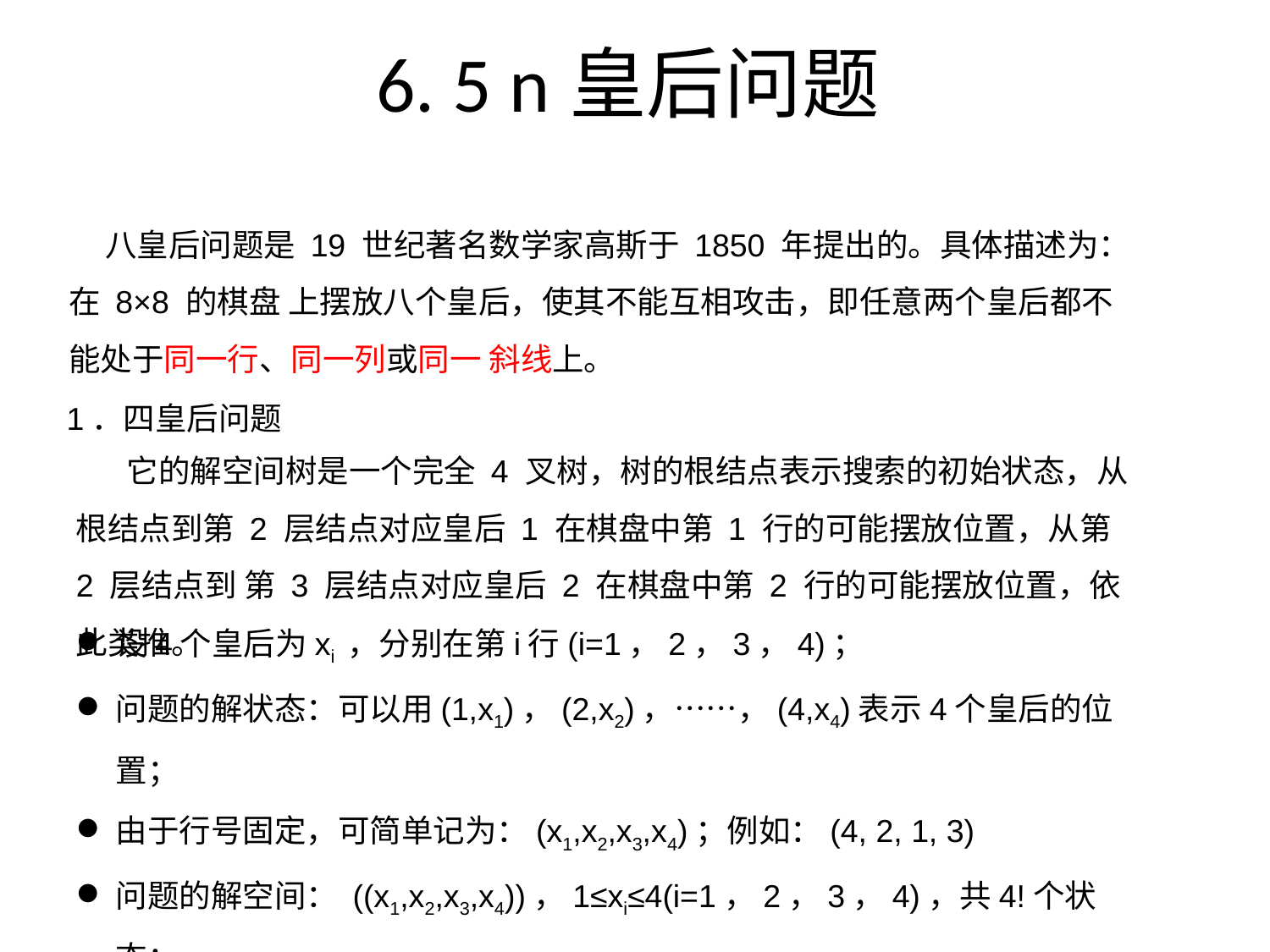

# 6. 5 n皇后问题
    八皇后问题是 19 世纪著名数学家高斯于 1850 年提出的。具体描述为：在 8×8 的棋盘 上摆放八个皇后，使其不能互相攻击，即任意两个皇后都不能处于同一行、同一列或同一 斜线上。
1．四皇后问题
      它的解空间树是一个完全 4 叉树，树的根结点表示搜索的初始状态，从根结点到第 2 层结点对应皇后 1 在棋盘中第 1 行的可能摆放位置，从第 2 层结点到 第 3 层结点对应皇后 2 在棋盘中第 2 行的可能摆放位置，依此类推。
设4个皇后为xi ，分别在第i行(i=1，2，3，4)；
问题的解状态：可以用(1,x1)，(2,x2)，……，(4,x4)表示4个皇后的位置；
由于行号固定，可简单记为：(x1,x2,x3,x4)；例如：(4, 2, 1, 3)
问题的解空间： ((x1,x2,x3,x4))，1≤xi≤4(i=1，2，3，4)，共4!个状态；